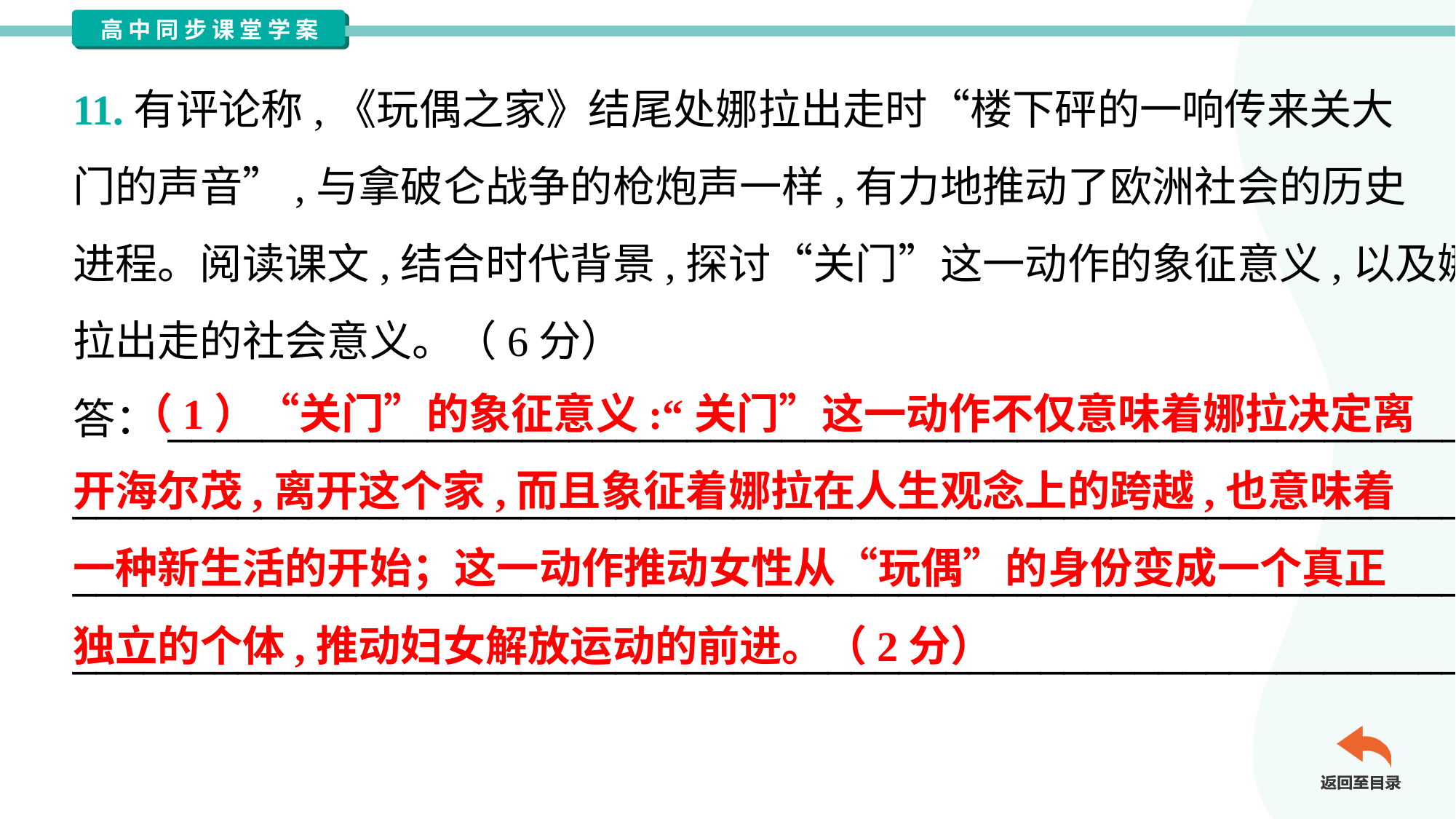

11.有评论称,《玩偶之家》结尾处娜拉出走时“楼下砰的一响传来关大
门的声音”,与拿破仑战争的枪炮声一样,有力地推动了欧洲社会的历史
进程。阅读课文,结合时代背景,探讨“关门”这一动作的象征意义,以及娜
拉出走的社会意义。（6分）
答：_________________________________________________________
_____________________________________________________________
_____________________________________________________________
_____________________________________________________________
     （1）“关门”的象征意义:“关门”这一动作不仅意味着娜拉决定离
开海尔茂,离开这个家,而且象征着娜拉在人生观念上的跨越,也意味着
一种新生活的开始；这一动作推动女性从“玩偶”的身份变成一个真正
独立的个体,推动妇女解放运动的前进。（2分）